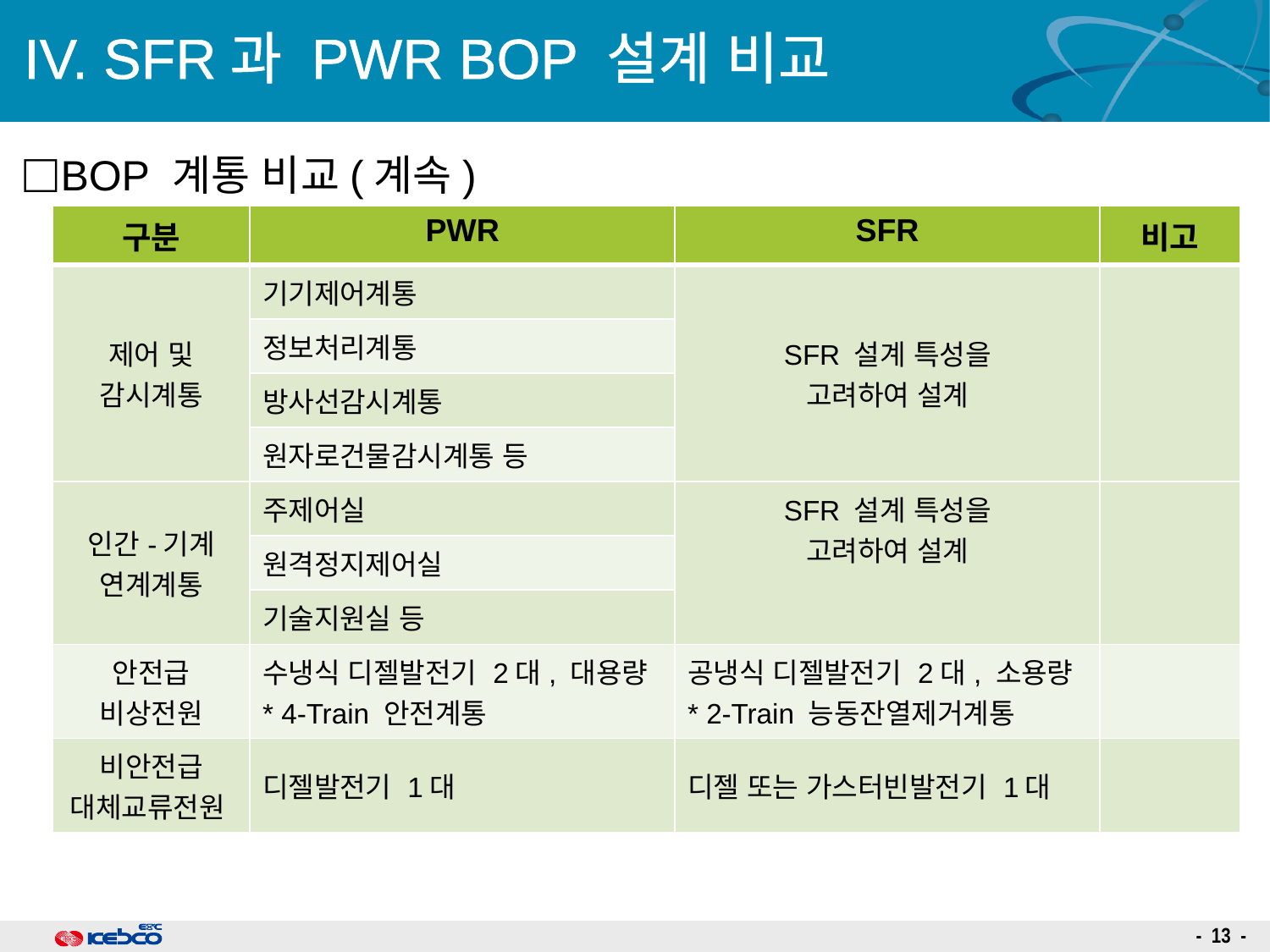

# IV. SFR과 PWR BOP 설계 비교
BOP 계통 비교(계속)

| 구분 | PWR | SFR | 비고 |
| --- | --- | --- | --- |
| 제어 및 감시계통 | 기기제어계통 | SFR 설계 특성을 고려하여 설계 |  |
|  | 정보처리계통 |  |  |
|  | 방사선감시계통 |  |  |
|  | 원자로건물감시계통 등 |  |  |
| 인간-기계 연계계통 | 주제어실 | SFR 설계 특성을 고려하여 설계 |  |
|  | 원격정지제어실 |  |  |
|  | 기술지원실 등 |  |  |
| 안전급 비상전원 | 수냉식 디젤발전기 2대, 대용량 \* 4-Train 안전계통 | 공냉식 디젤발전기 2대, 소용량 \* 2-Train 능동잔열제거계통 |  |
| 비안전급 대체교류전원 | 디젤발전기 1대 | 디젤 또는 가스터빈발전기 1대 |  |